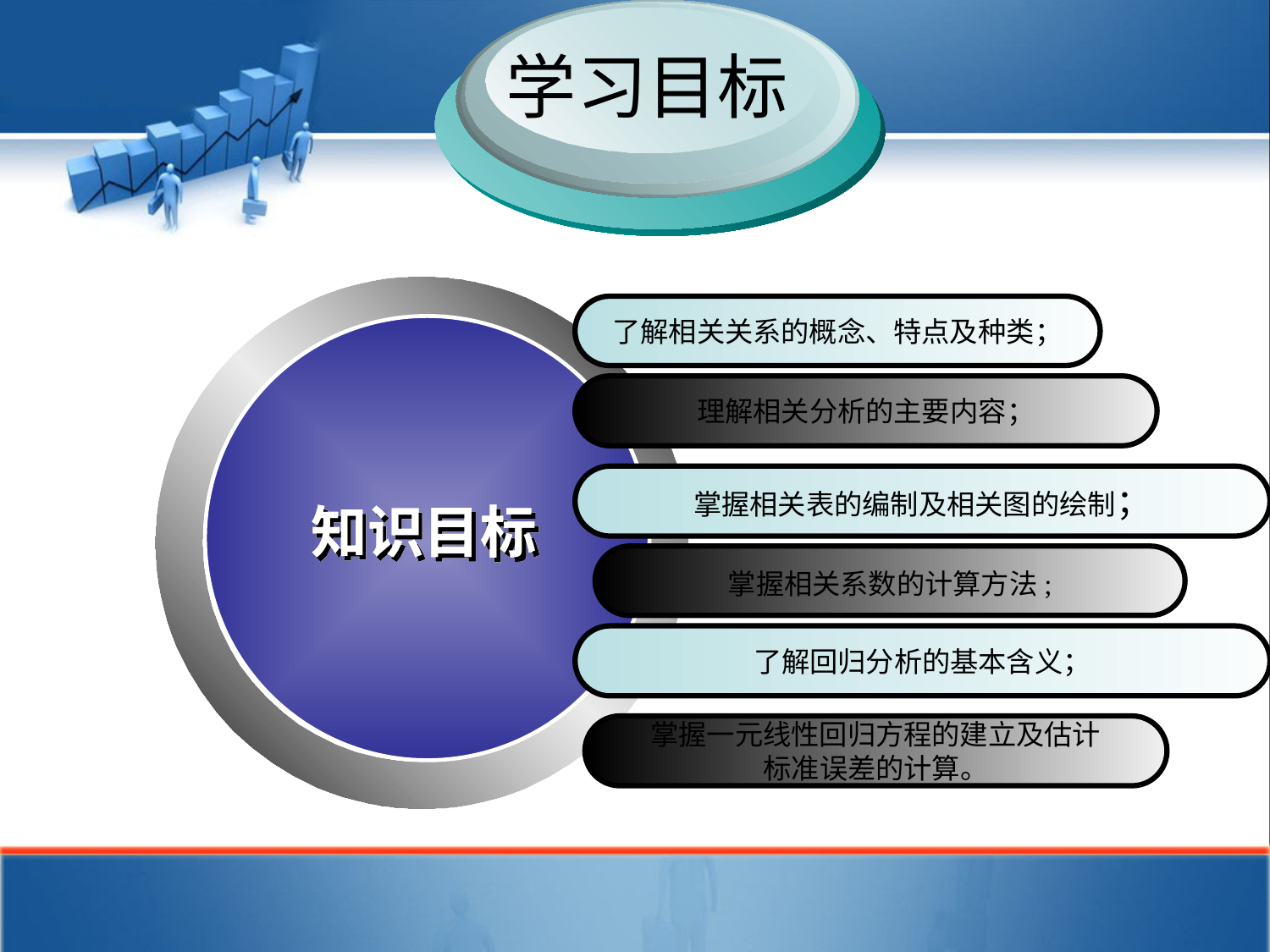

学习目标

了解相关关系的概念、特点及种类；

理解相关分析的主要内容；

知识目标

知识目标
掌握相关表的编制及相关图的绘制；

掌握相关系数的计算方法;

了解回归分析的基本含义；
掌握一元线性回归方程的建立及估计
标准误差的计算。